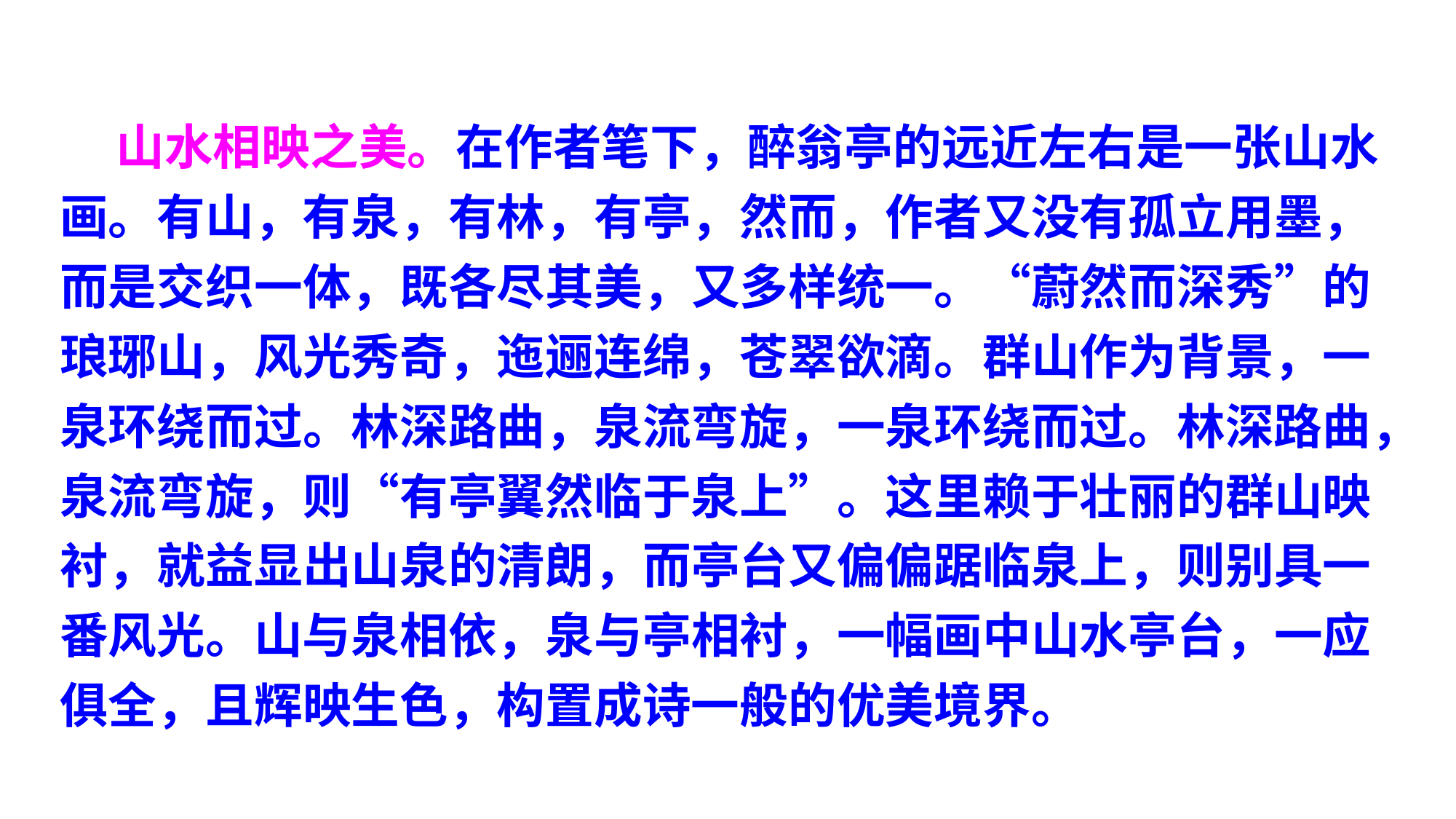

山水相映之美。在作者笔下，醉翁亭的远近左右是一张山水画。有山，有泉，有林，有亭，然而，作者又没有孤立用墨，而是交织一体，既各尽其美，又多样统一。“蔚然而深秀”的琅琊山，风光秀奇，迤逦连绵，苍翠欲滴。群山作为背景，一泉环绕而过。林深路曲，泉流弯旋，一泉环绕而过。林深路曲，泉流弯旋，则“有亭翼然临于泉上”。这里赖于壮丽的群山映衬，就益显出山泉的清朗，而亭台又偏偏踞临泉上，则别具一番风光。山与泉相依，泉与亭相衬，一幅画中山水亭台，一应俱全，且辉映生色，构置成诗一般的优美境界。